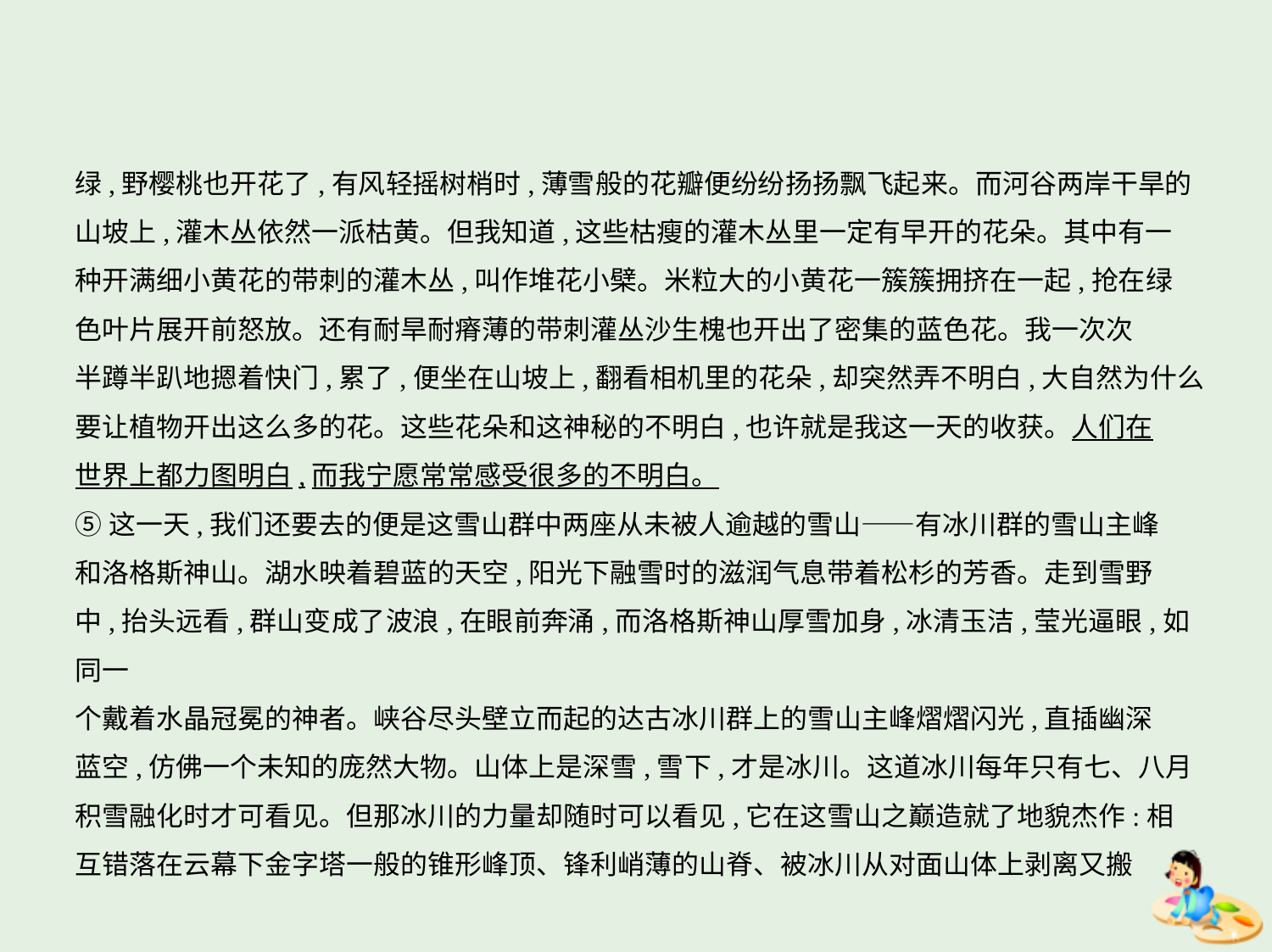

绿,野樱桃也开花了,有风轻摇树梢时,薄雪般的花瓣便纷纷扬扬飘飞起来。而河谷两岸干旱的
山坡上,灌木丛依然一派枯黄。但我知道,这些枯瘦的灌木丛里一定有早开的花朵。其中有一
种开满细小黄花的带刺的灌木丛,叫作堆花小檗。米粒大的小黄花一簇簇拥挤在一起,抢在绿
色叶片展开前怒放。还有耐旱耐瘠薄的带刺灌丛沙生槐也开出了密集的蓝色花。我一次次
半蹲半趴地摁着快门,累了,便坐在山坡上,翻看相机里的花朵,却突然弄不明白,大自然为什么
要让植物开出这么多的花。这些花朵和这神秘的不明白,也许就是我这一天的收获。人们在
世界上都力图明白,而我宁愿常常感受很多的不明白。
⑤这一天,我们还要去的便是这雪山群中两座从未被人逾越的雪山——有冰川群的雪山主峰
和洛格斯神山。湖水映着碧蓝的天空,阳光下融雪时的滋润气息带着松杉的芳香。走到雪野
中,抬头远看,群山变成了波浪,在眼前奔涌,而洛格斯神山厚雪加身,冰清玉洁,莹光逼眼,如同一
个戴着水晶冠冕的神者。峡谷尽头壁立而起的达古冰川群上的雪山主峰熠熠闪光,直插幽深
蓝空,仿佛一个未知的庞然大物。山体上是深雪,雪下,才是冰川。这道冰川每年只有七、八月
积雪融化时才可看见。但那冰川的力量却随时可以看见,它在这雪山之巅造就了地貌杰作:相
互错落在云幕下金字塔一般的锥形峰顶、锋利峭薄的山脊、被冰川从对面山体上剥离又搬